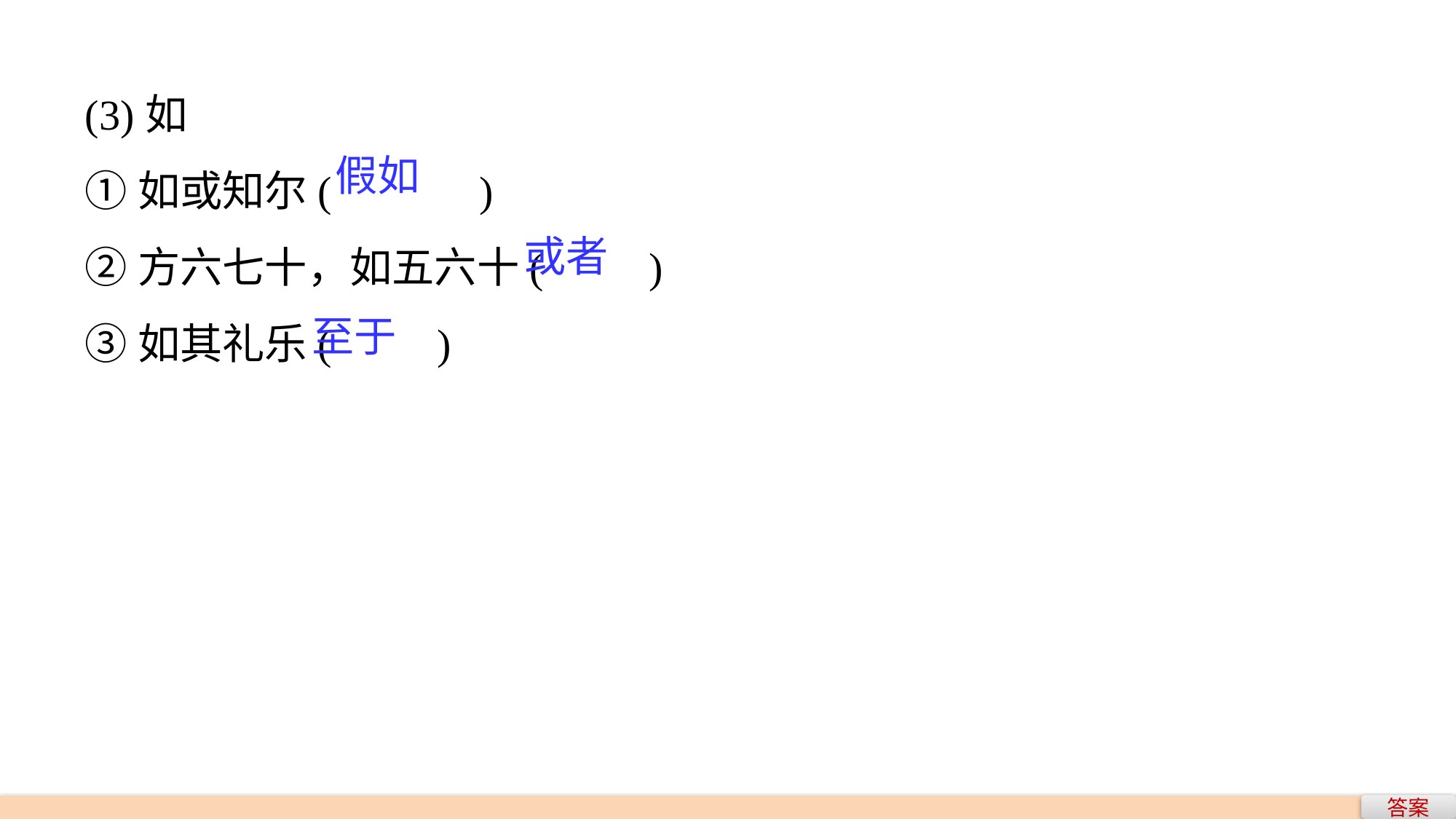

(3)如
①如或知尔(　　　)
②方六七十，如五六十(　　)
③如其礼乐(　　)
假如
或者
至于
答案